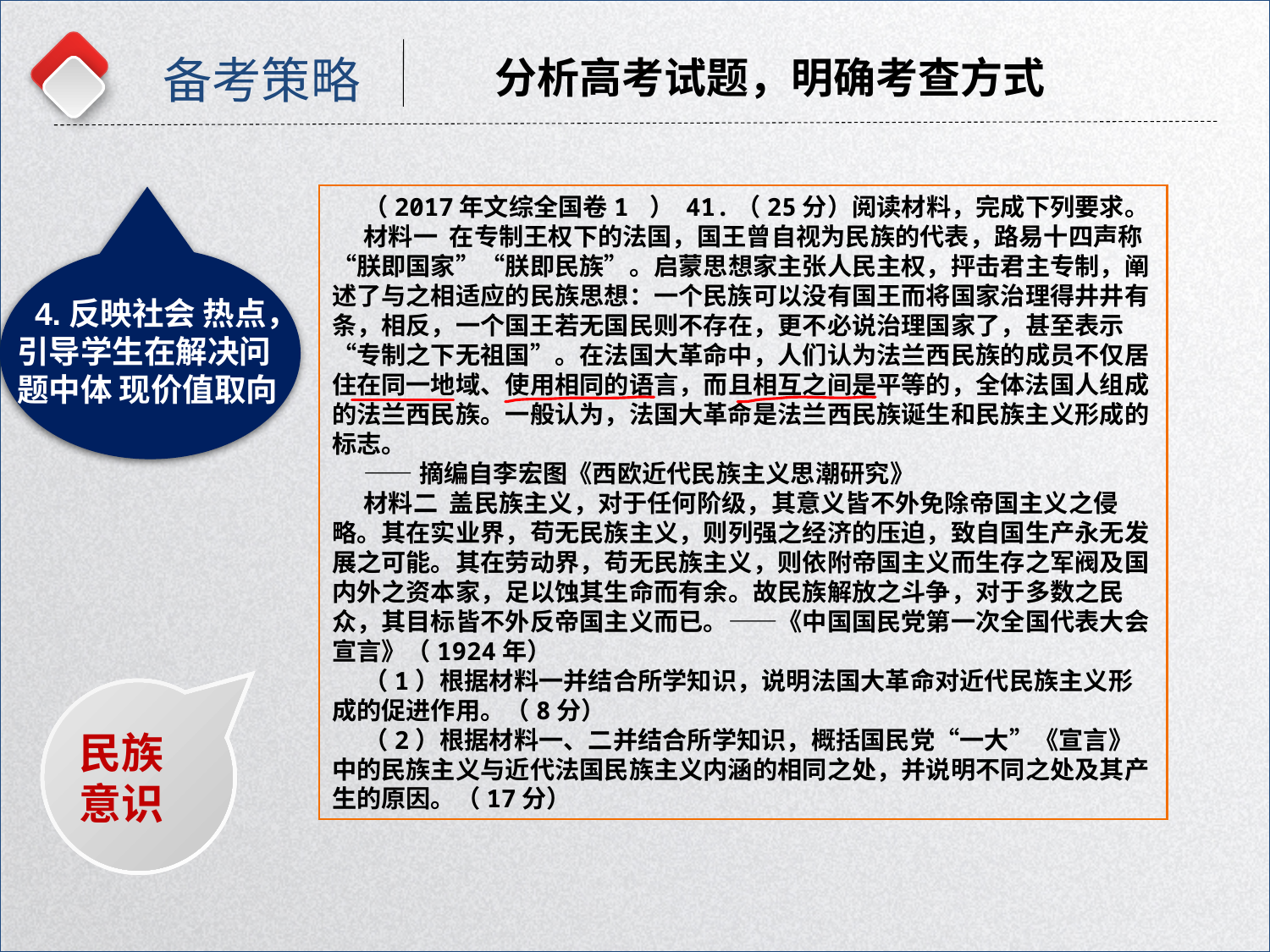

备考策略
分析高考试题，明确考查方式

（2017年文综全国卷1 ） 41.（25分）阅读材料，完成下列要求。
材料一  在专制王权下的法国，国王曾自视为民族的代表，路易十四声称“朕即国家”“朕即民族”。启蒙思想家主张人民主权，抨击君主专制，阐述了与之相适应的民族思想：一个民族可以没有国王而将国家治理得井井有条，相反，一个国王若无国民则不存在，更不必说治理国家了，甚至表示“专制之下无祖国”。在法国大革命中，人们认为法兰西民族的成员不仅居住在同一地域、使用相同的语言，而且相互之间是平等的，全体法国人组成的法兰西民族。一般认为，法国大革命是法兰西民族诞生和民族主义形成的标志。
——摘编自李宏图《西欧近代民族主义思潮研究》
材料二  盖民族主义，对于任何阶级，其意义皆不外免除帝国主义之侵略。其在实业界，苟无民族主义，则列强之经济的压迫，致自国生产永无发展之可能。其在劳动界，苟无民族主义，则依附帝国主义而生存之军阀及国内外之资本家，足以蚀其生命而有余。故民族解放之斗争，对于多数之民众，其目标皆不外反帝国主义而已。——《中国国民党第一次全国代表大会宣言》（1924年）
（1）根据材料一并结合所学知识，说明法国大革命对近代民族主义形成的促进作用。（8分）
（2）根据材料一、二并结合所学知识，概括国民党“一大”《宣言》中的民族主义与近代法国民族主义内涵的相同之处，并说明不同之处及其产生的原因。（17分）

  4.反映社会 热点，引导学生在解决问题中体 现价值取向

民族意识